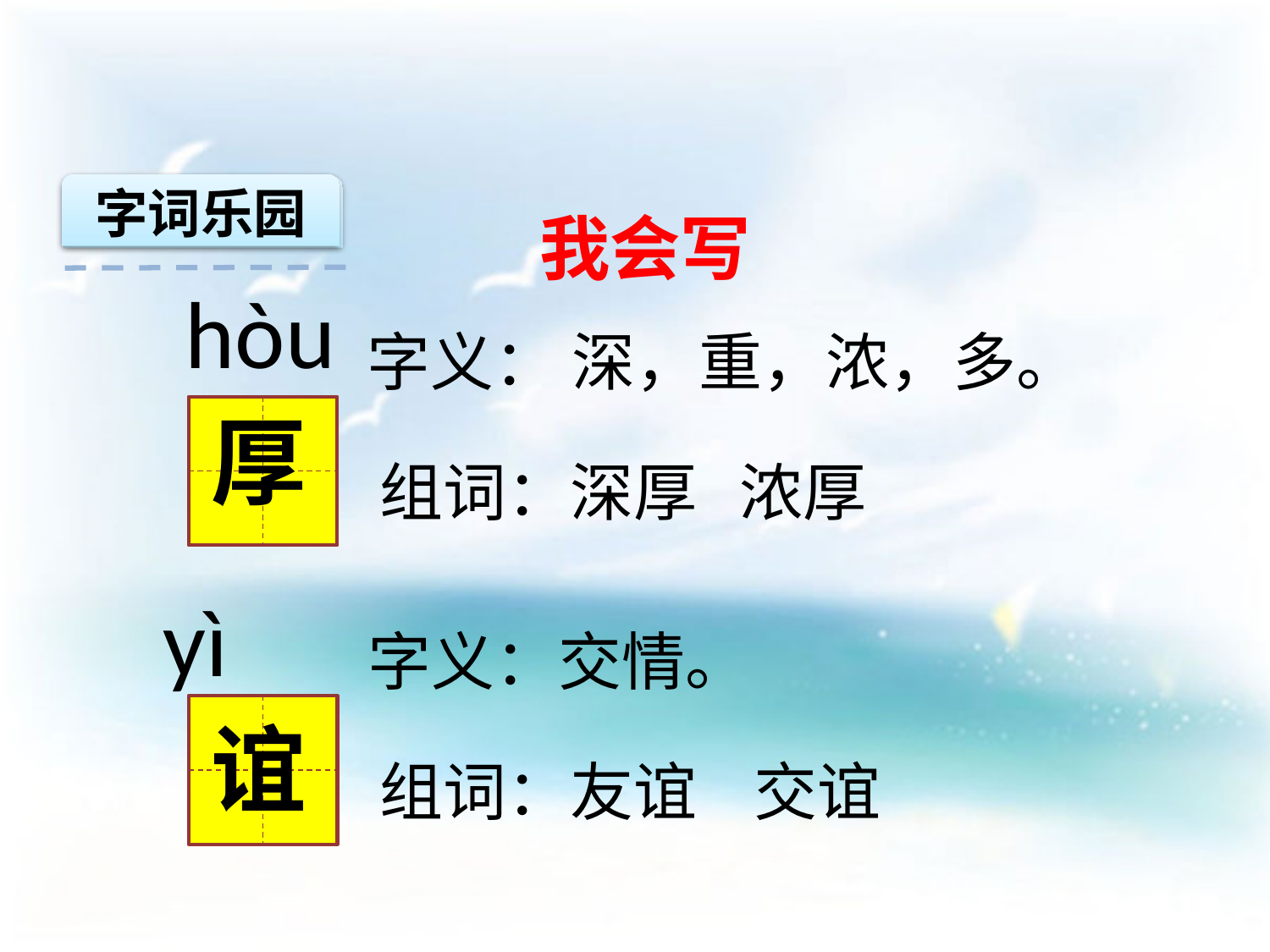

字词乐园

我会写
 hòu
字义： 深，重，浓，多。

厚
组词：深厚   浓厚
 yì
字义：交情。

谊
组词：友谊    交谊